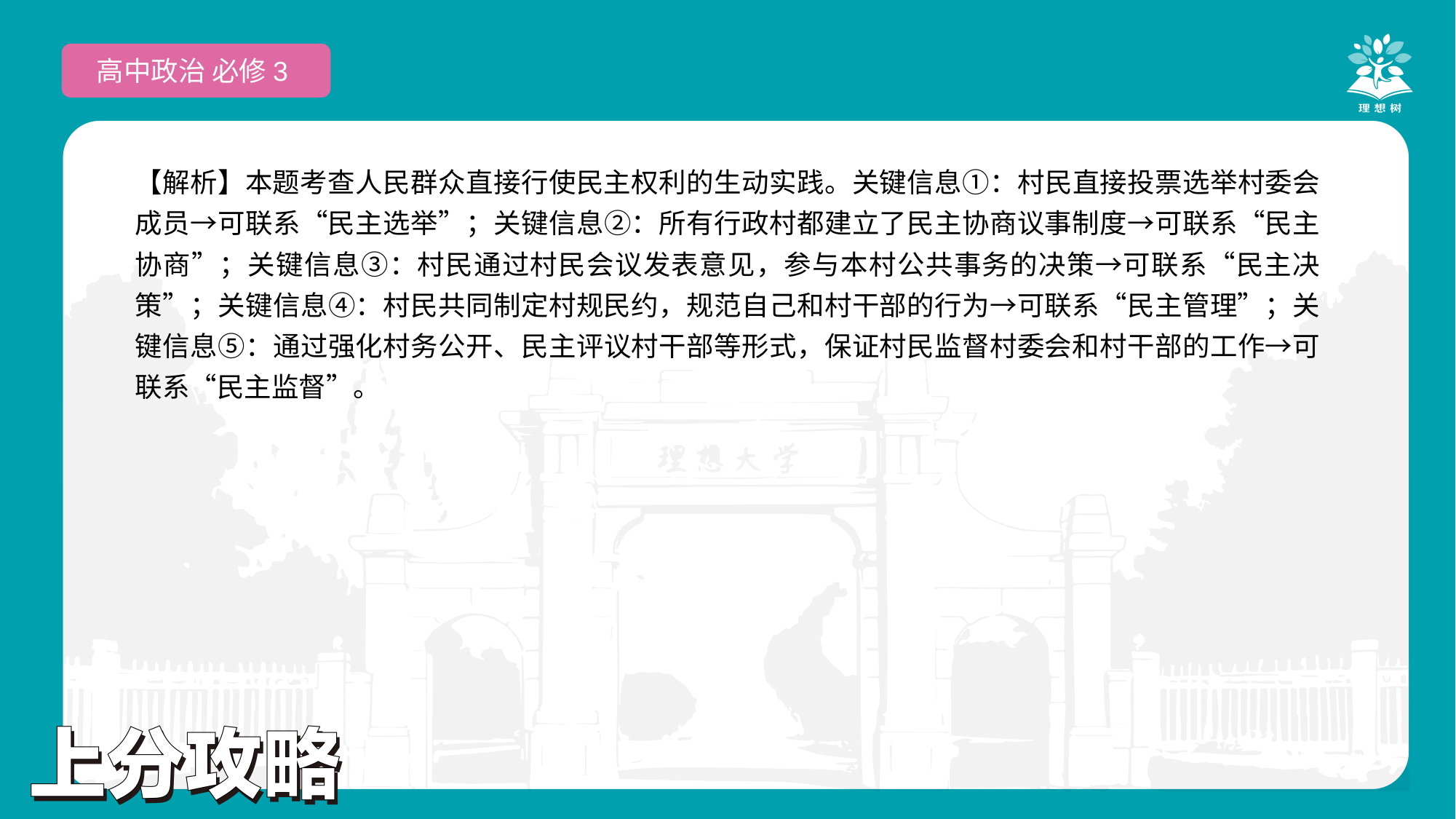

高中政治 必修3
【解析】本题考查人民群众直接行使民主权利的生动实践。关键信息①：村民直接投票选举村委会成员→可联系“民主选举”；关键信息②：所有行政村都建立了民主协商议事制度→可联系“民主协商”；关键信息③：村民通过村民会议发表意见，参与本村公共事务的决策→可联系“民主决策”；关键信息④：村民共同制定村规民约，规范自己和村干部的行为→可联系“民主管理”；关键信息⑤：通过强化村务公开、民主评议村干部等形式，保证村民监督村委会和村干部的工作→可联系“民主监督”。